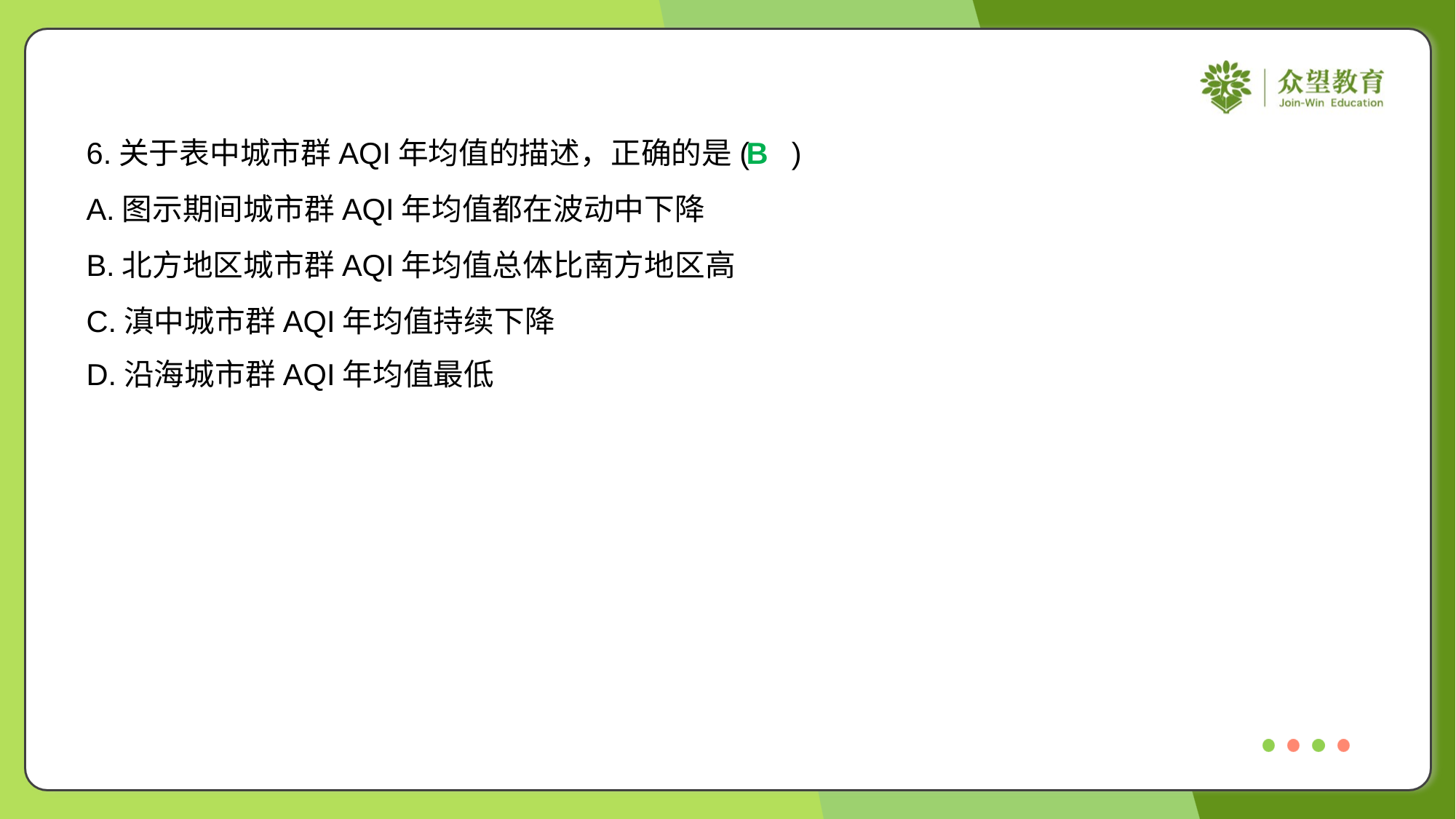

6.关于表中城市群AQI年均值的描述，正确的是(     )
B
A.图示期间城市群AQI年均值都在波动中下降
B.北方地区城市群AQI年均值总体比南方地区高
C.滇中城市群AQI年均值持续下降
D.沿海城市群AQI年均值最低